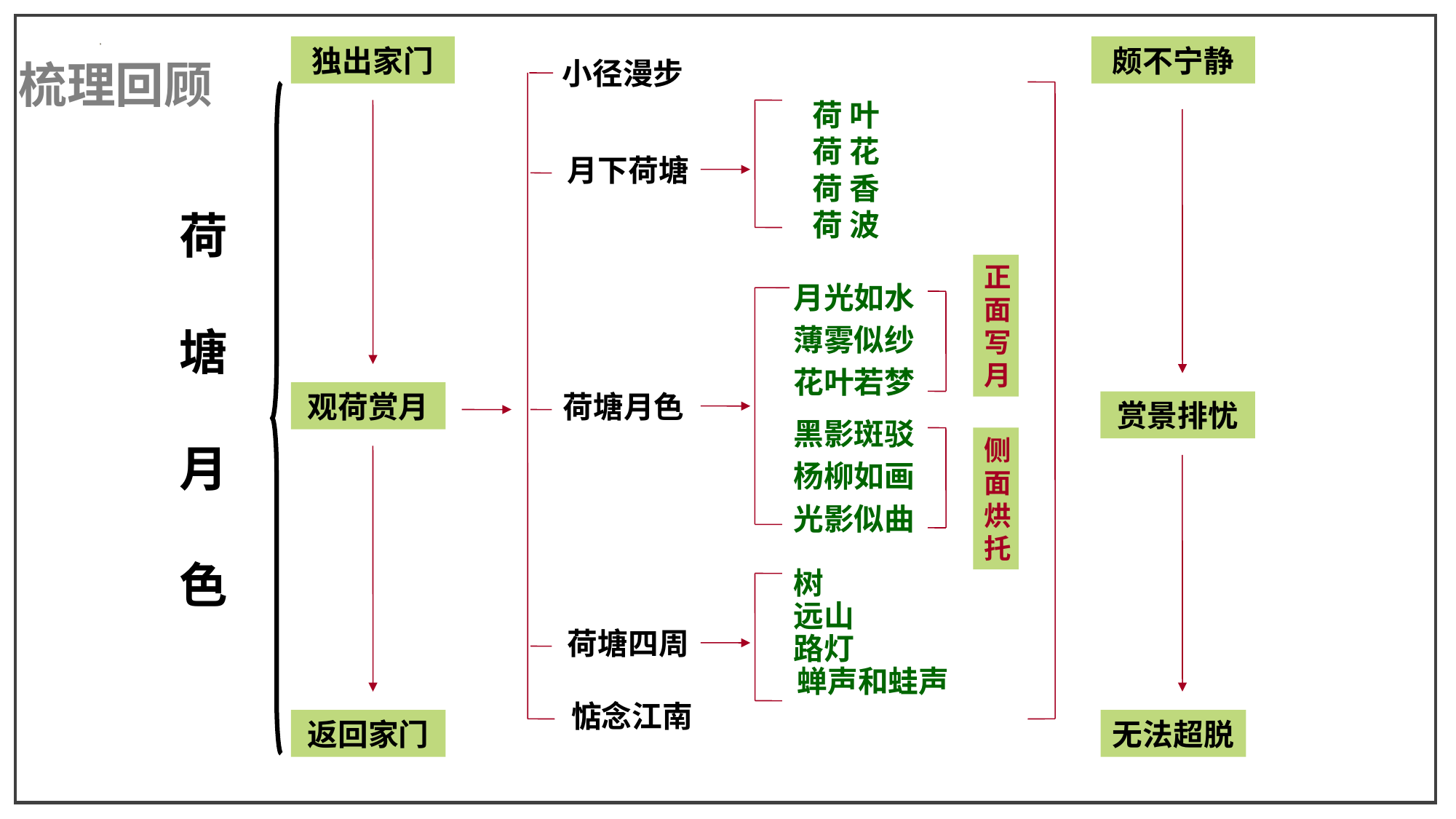

梳理回顾
独出家门
颇不宁静
小径漫步

荷 叶荷 花荷 香荷 波

荷

塘

月

色

月下荷塘

正面写月
月光如水
薄雾似纱
花叶若梦

观荷赏月
荷塘月色

赏景排忧

黑影斑驳
杨柳如画
光影似曲

侧面烘托

树
远山
路灯
蝉声和蛙声

荷塘四周

惦念江南

返回家门
无法超脱